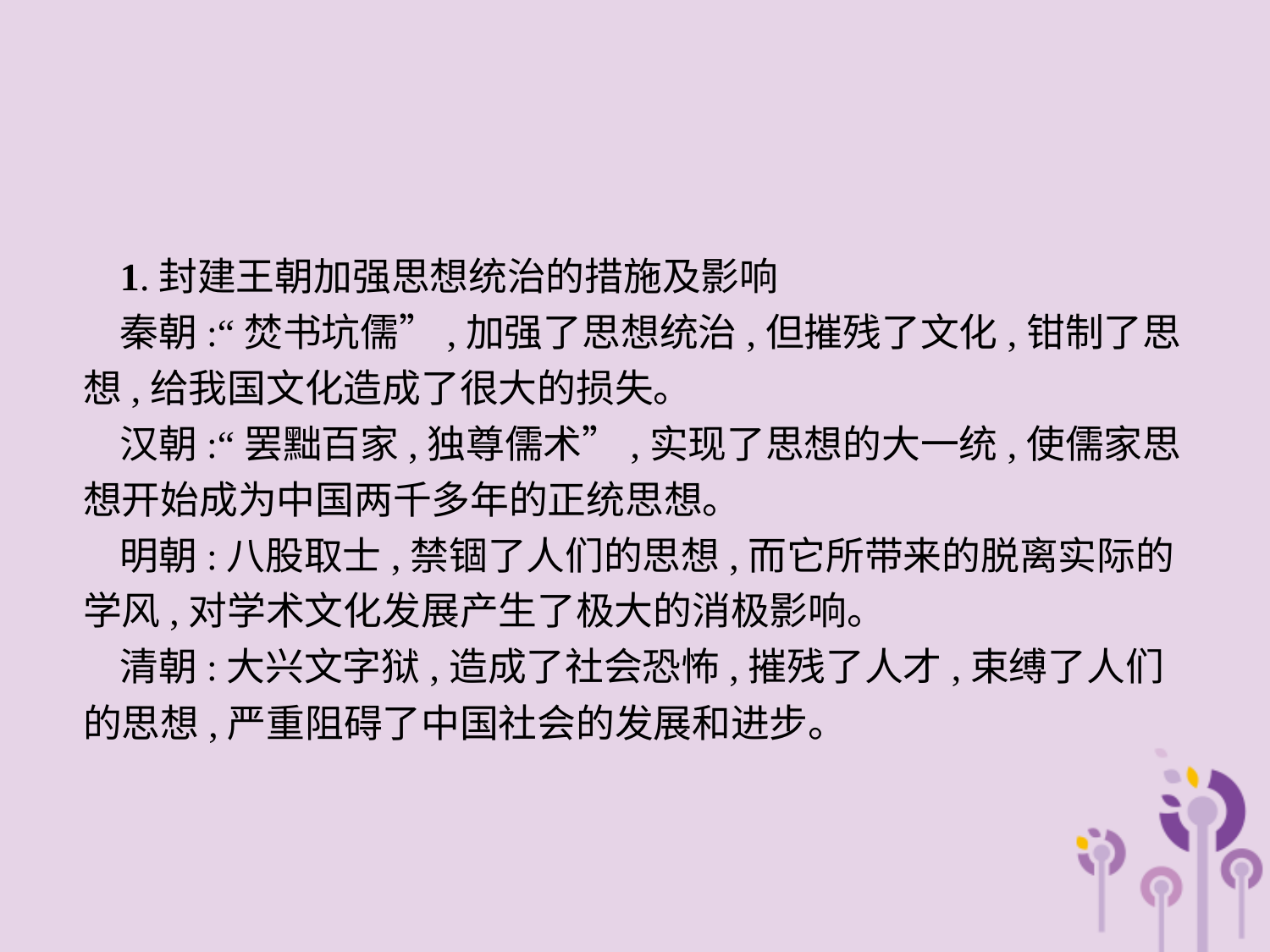

1.封建王朝加强思想统治的措施及影响
秦朝:“焚书坑儒”,加强了思想统治,但摧残了文化,钳制了思想,给我国文化造成了很大的损失。
汉朝:“罢黜百家,独尊儒术”,实现了思想的大一统,使儒家思想开始成为中国两千多年的正统思想。
明朝:八股取士,禁锢了人们的思想,而它所带来的脱离实际的学风,对学术文化发展产生了极大的消极影响。
清朝:大兴文字狱,造成了社会恐怖,摧残了人才,束缚了人们的思想,严重阻碍了中国社会的发展和进步。